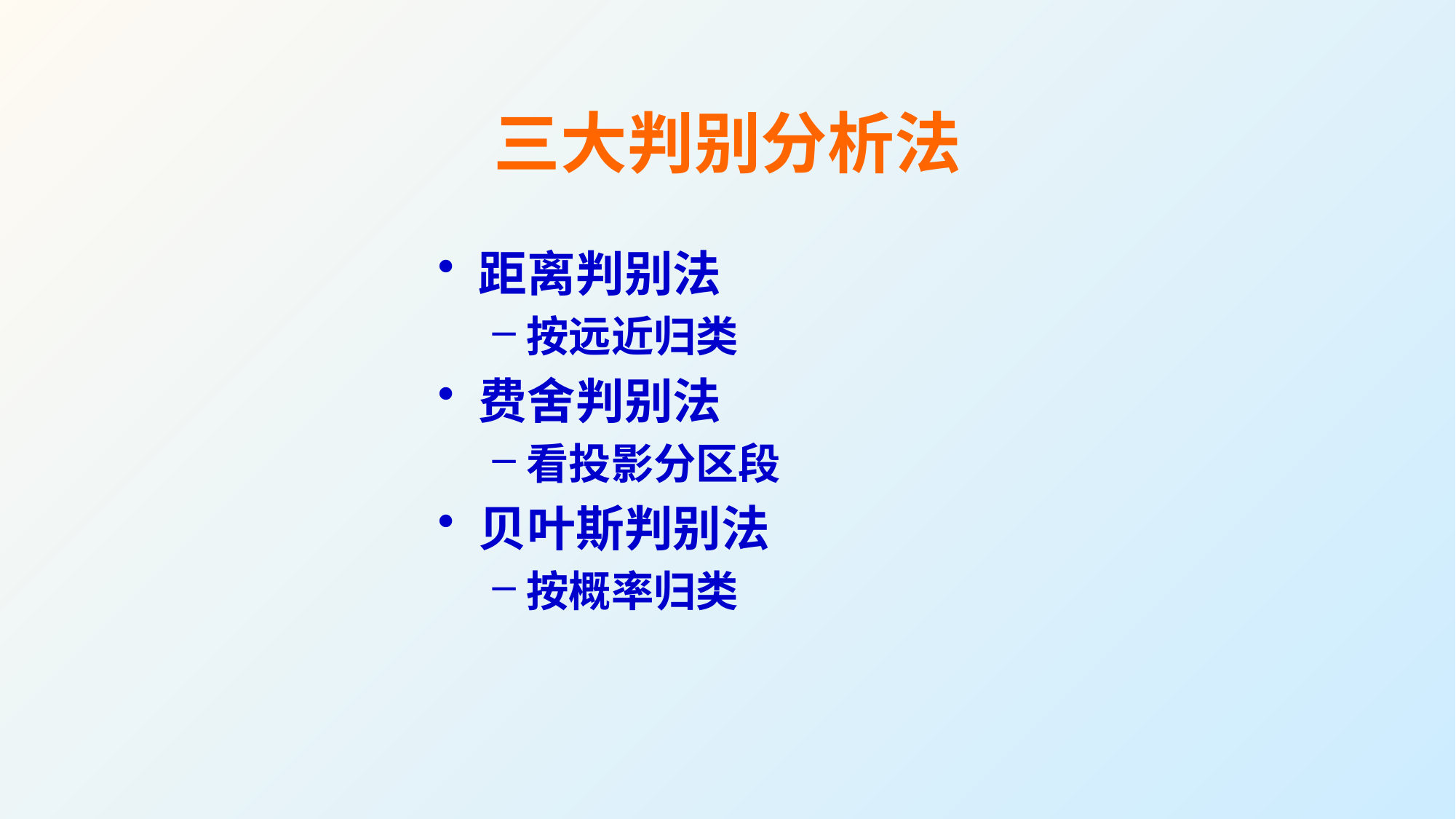

# 三大判别分析法
距离判别法
按远近归类
费舍判别法
看投影分区段
贝叶斯判别法
按概率归类